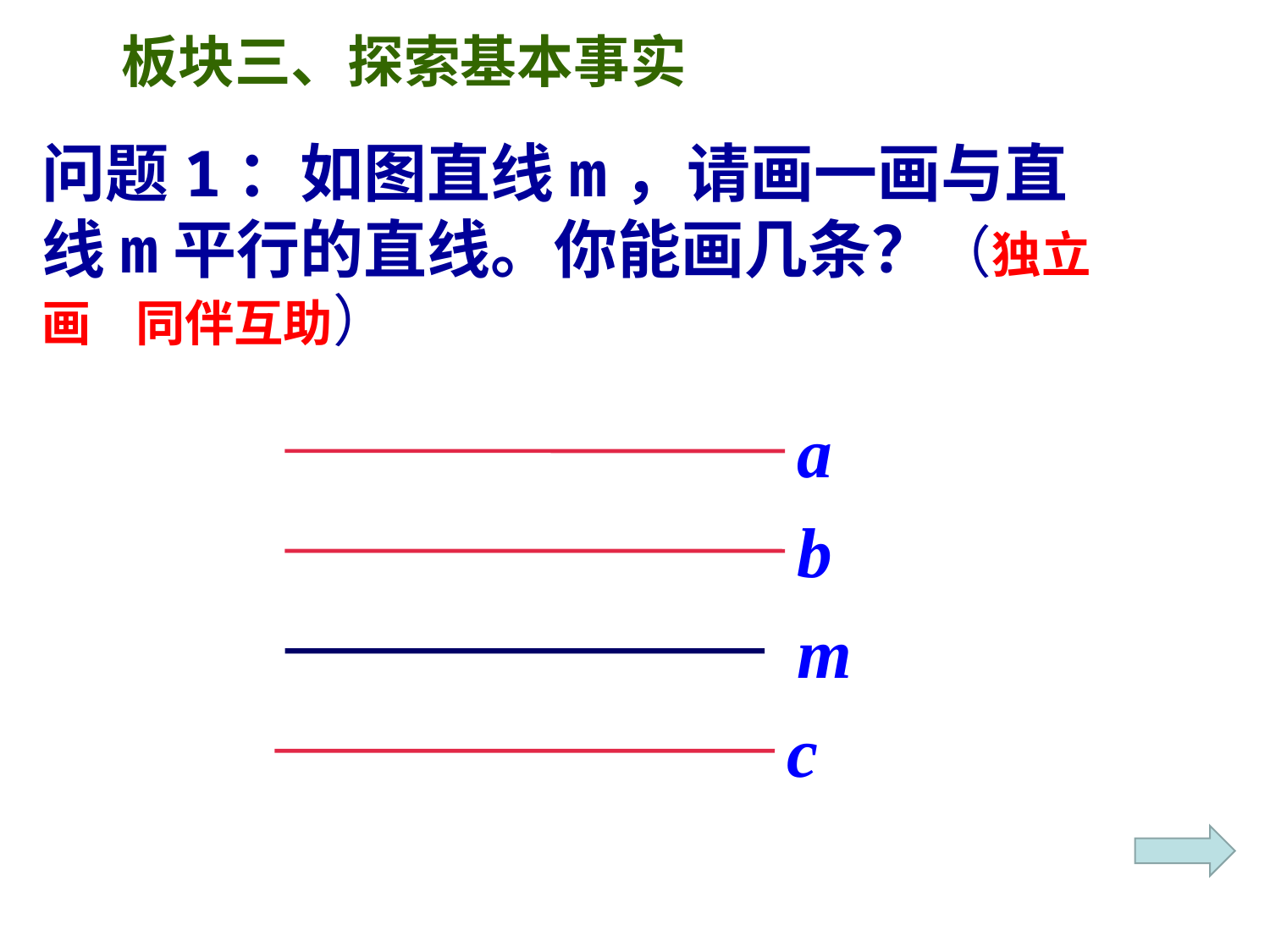

板块三、探索基本事实
问题1：如图直线m，请画一画与直线m平行的直线。你能画几条？（独立画    同伴互助）
a

b

m

c